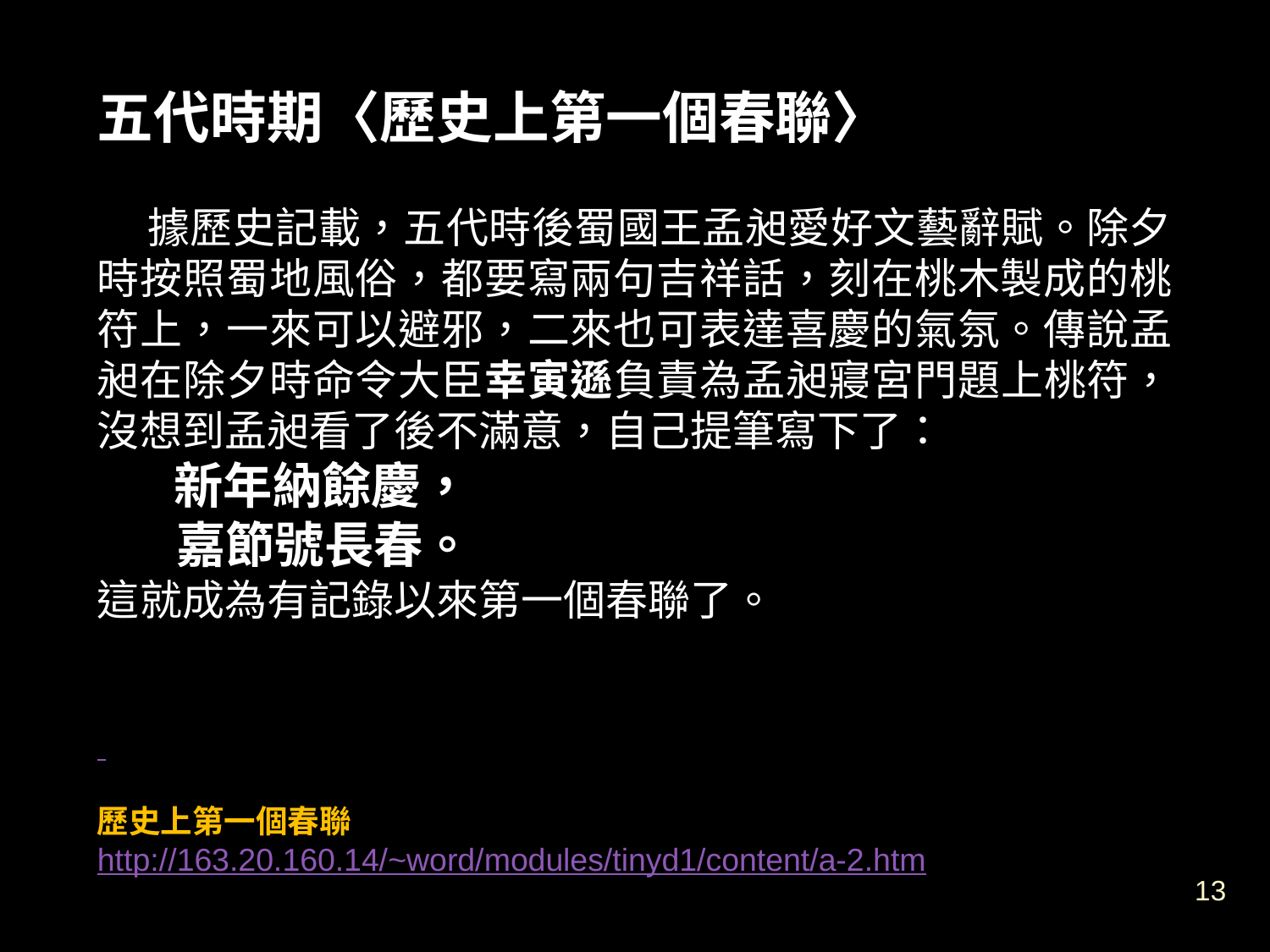

五代時期〈歷史上第一個春聯〉

    據歷史記載，五代時後蜀國王孟昶愛好文藝辭賦。除夕時按照蜀地風俗，都要寫兩句吉祥話，刻在桃木製成的桃符上，一來可以避邪，二來也可表達喜慶的氣氛。傳說孟昶在除夕時命令大臣幸寅遜負責為孟昶寢宮門題上桃符，沒想到孟昶看了後不滿意，自己提筆寫下了：
       新年納餘慶，
      嘉節號長春。
這就成為有記錄以來第一個春聯了。

歷史上第一個春聯
http://163.20.160.14/~word/modules/tinyd1/content/a-2.htm
13